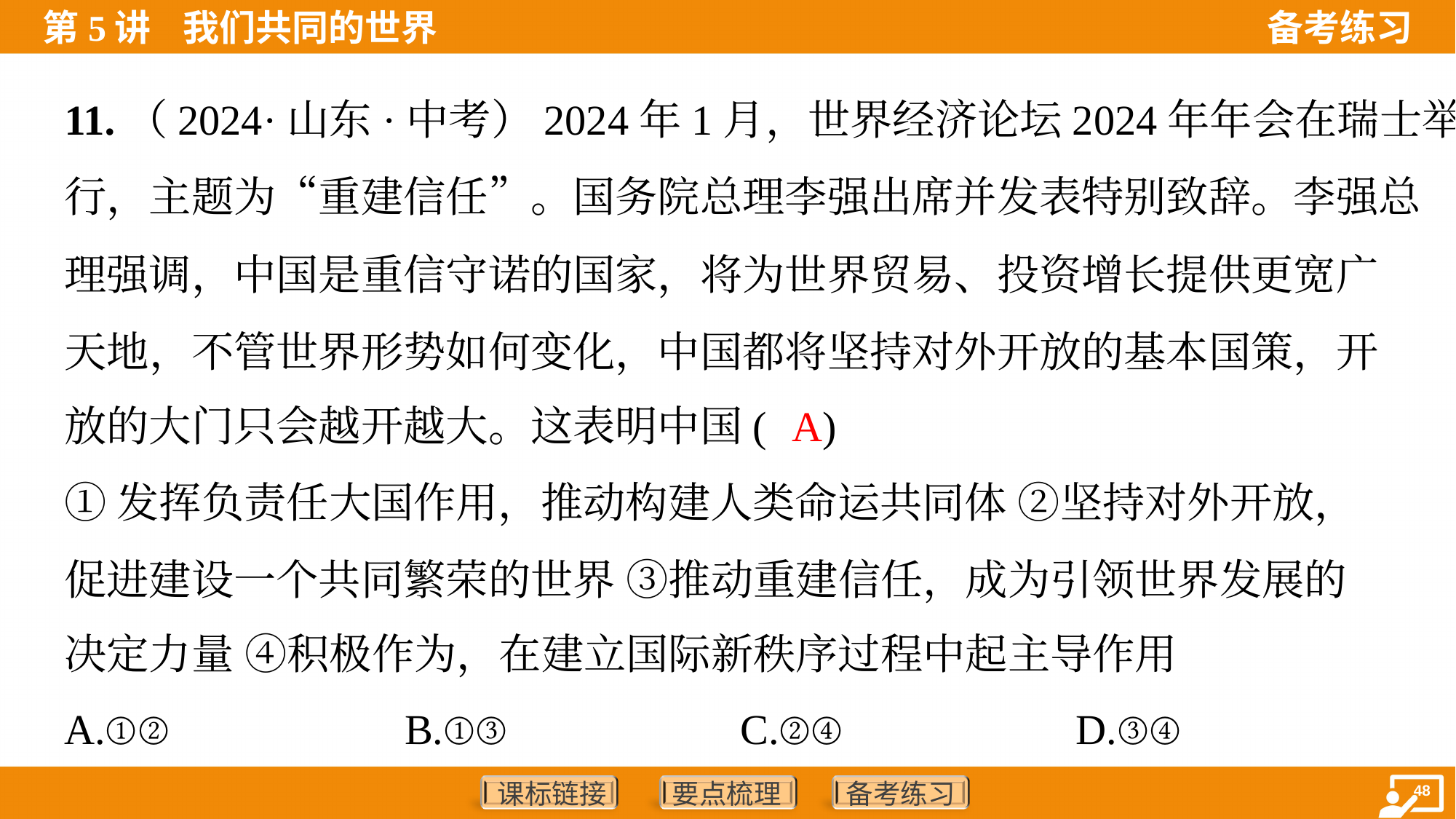

11.（2024·山东·中考）2024年1月，世界经济论坛2024年年会在瑞士举
行，主题为“重建信任”。国务院总理李强出席并发表特别致辞。李强总
理强调，中国是重信守诺的国家，将为世界贸易、投资增长提供更宽广
天地，不管世界形势如何变化，中国都将坚持对外开放的基本国策，开
放的大门只会越开越大。这表明中国(     )
A
①发挥负责任大国作用，推动构建人类命运共同体 ②坚持对外开放，
促进建设一个共同繁荣的世界 ③推动重建信任，成为引领世界发展的
决定力量 ④积极作为，在建立国际新秩序过程中起主导作用
A.①②	B.①③	C.②④	D.③④